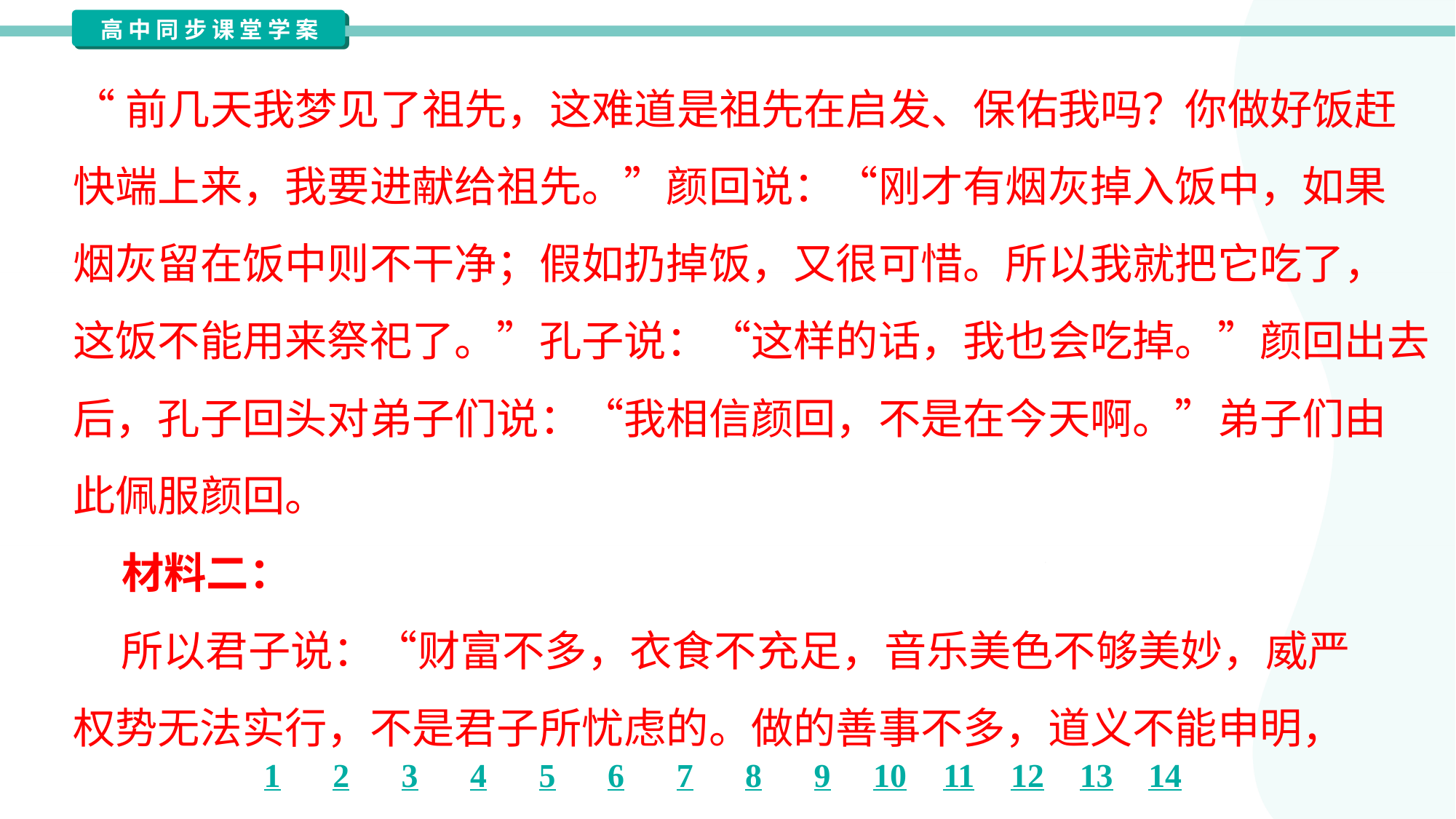

“前几天我梦见了祖先，这难道是祖先在启发、保佑我吗？你做好饭赶
快端上来，我要进献给祖先。”颜回说：“刚才有烟灰掉入饭中，如果
烟灰留在饭中则不干净；假如扔掉饭，又很可惜。所以我就把它吃了，
这饭不能用来祭祀了。”孔子说：“这样的话，我也会吃掉。”颜回出去
后，孔子回头对弟子们说：“我相信颜回，不是在今天啊。”弟子们由
此佩服颜回。
    材料二：
    所以君子说：“财富不多，衣食不充足，音乐美色不够美妙，威严
权势无法实行，不是君子所忧虑的。做的善事不多，道义不能申明，